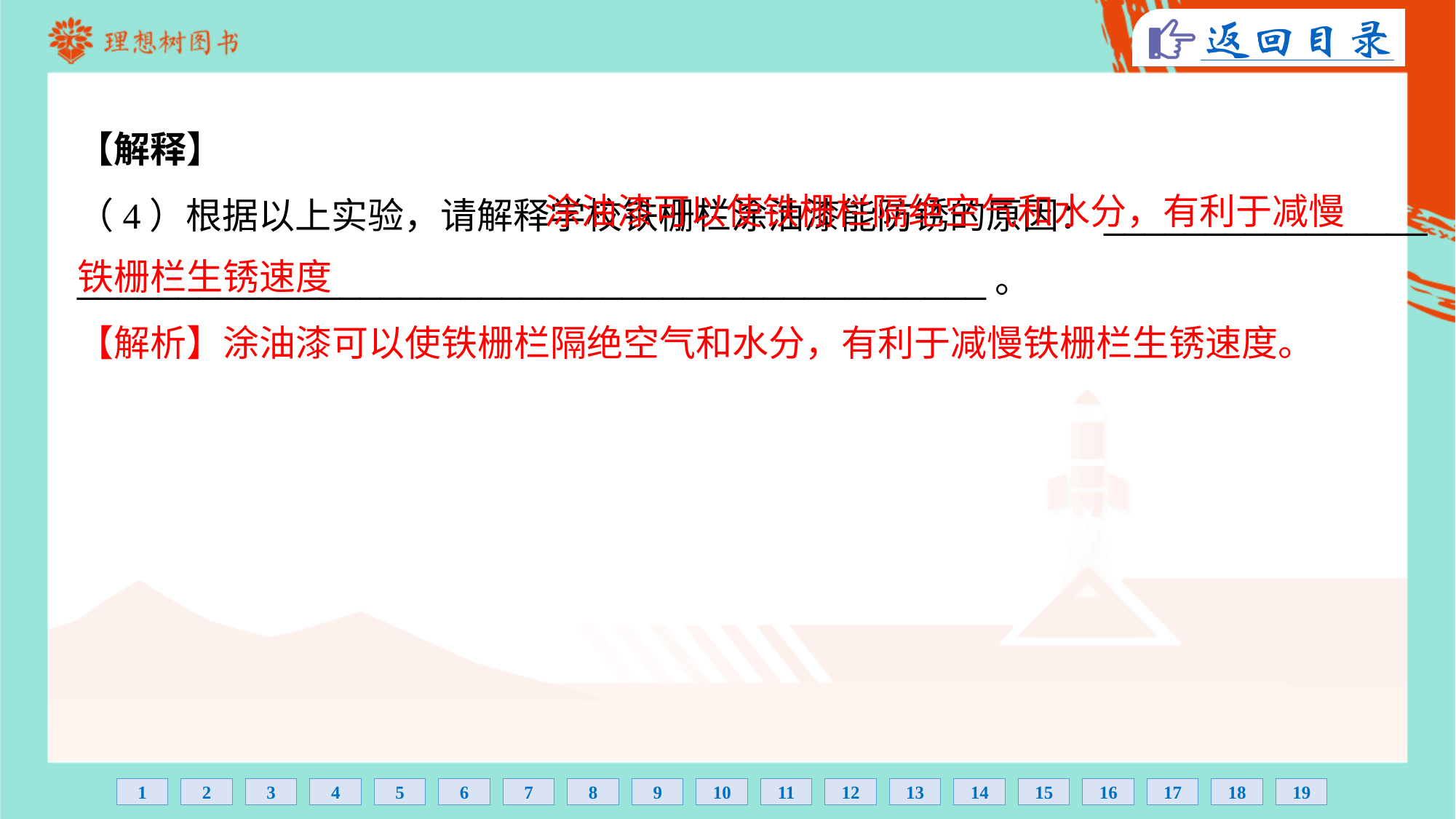

【解释】
（4）根据以上实验，请解释学校铁栅栏涂油漆能防锈的原因：________________
_____________________________________________。
                                                        涂油漆可以使铁栅栏隔绝空气和水分，有利于减慢铁栅栏生锈速度
【解析】涂油漆可以使铁栅栏隔绝空气和水分，有利于减慢铁栅栏生锈速度。